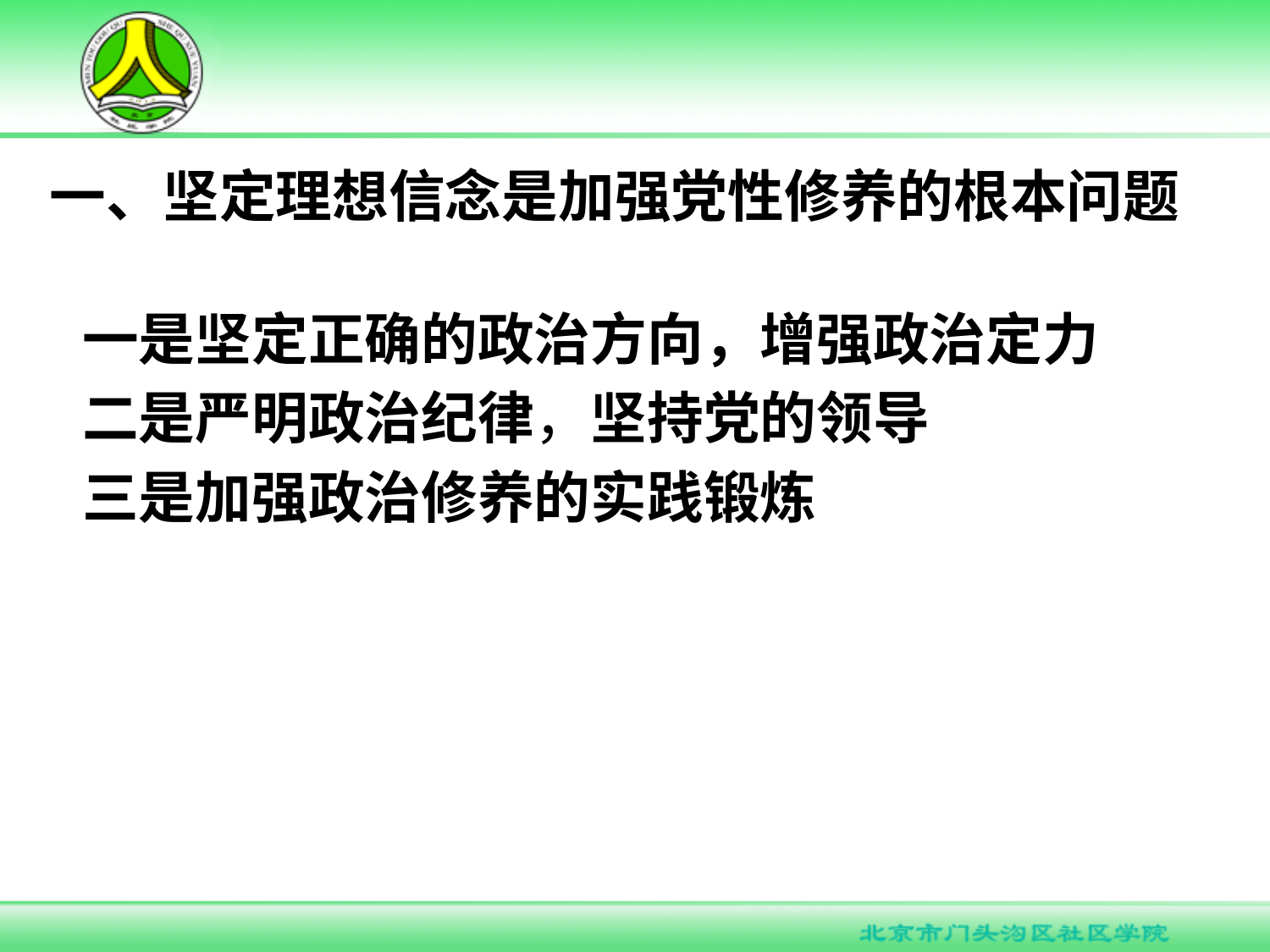

# 一、坚定理想信念是加强党性修养的根本问题
一是坚定正确的政治方向，增强政治定力
二是严明政治纪律，坚持党的领导
三是加强政治修养的实践锻炼